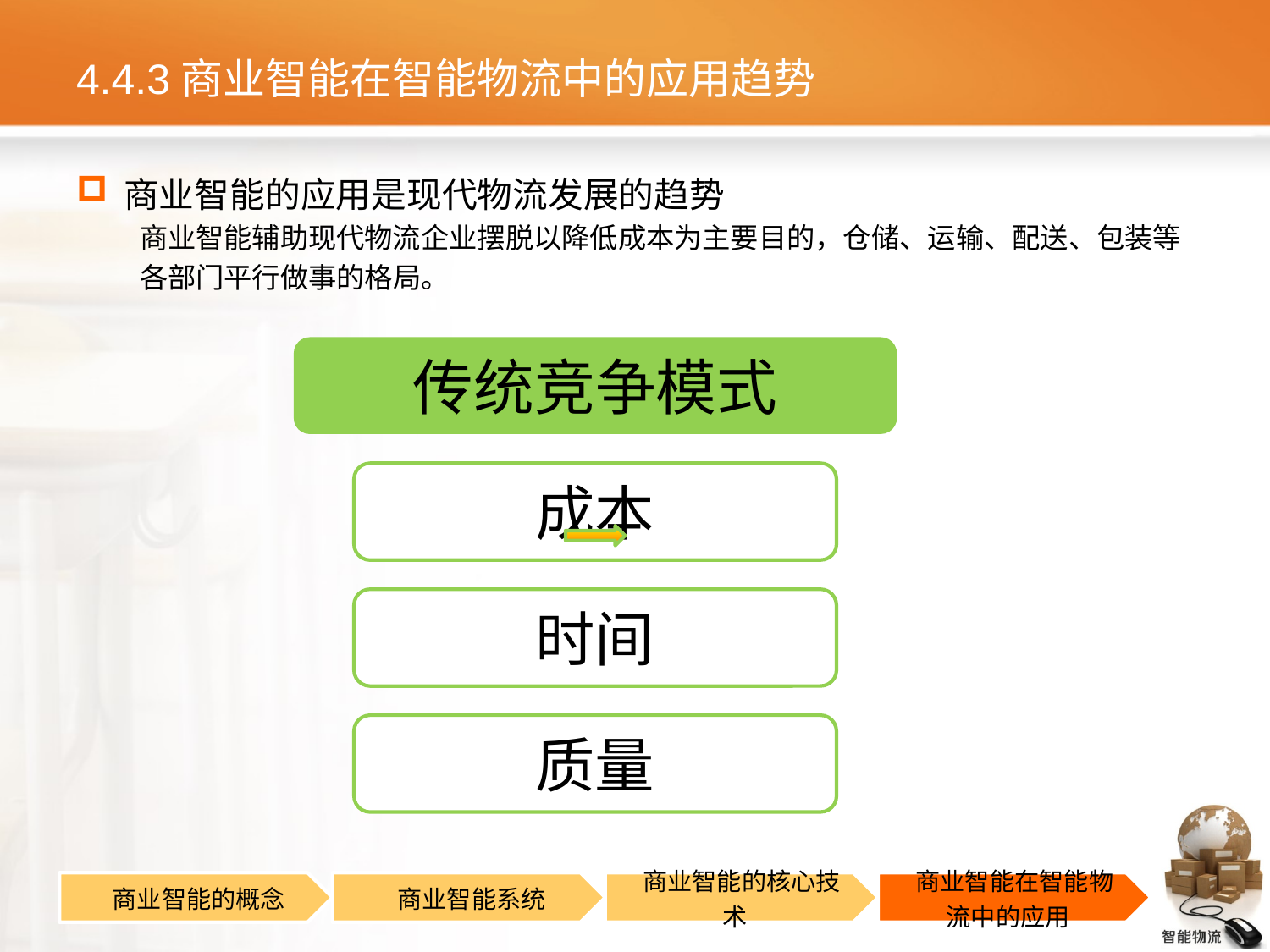

# 4.4.3商业智能在智能物流中的应用趋势
商业智能的应用是现代物流发展的趋势
商业智能辅助现代物流企业摆脱以降低成本为主要目的，仓储、运输、配送、包装等
各部门平行做事的格局。
传统竞争模式
成本
时间
质量
智能